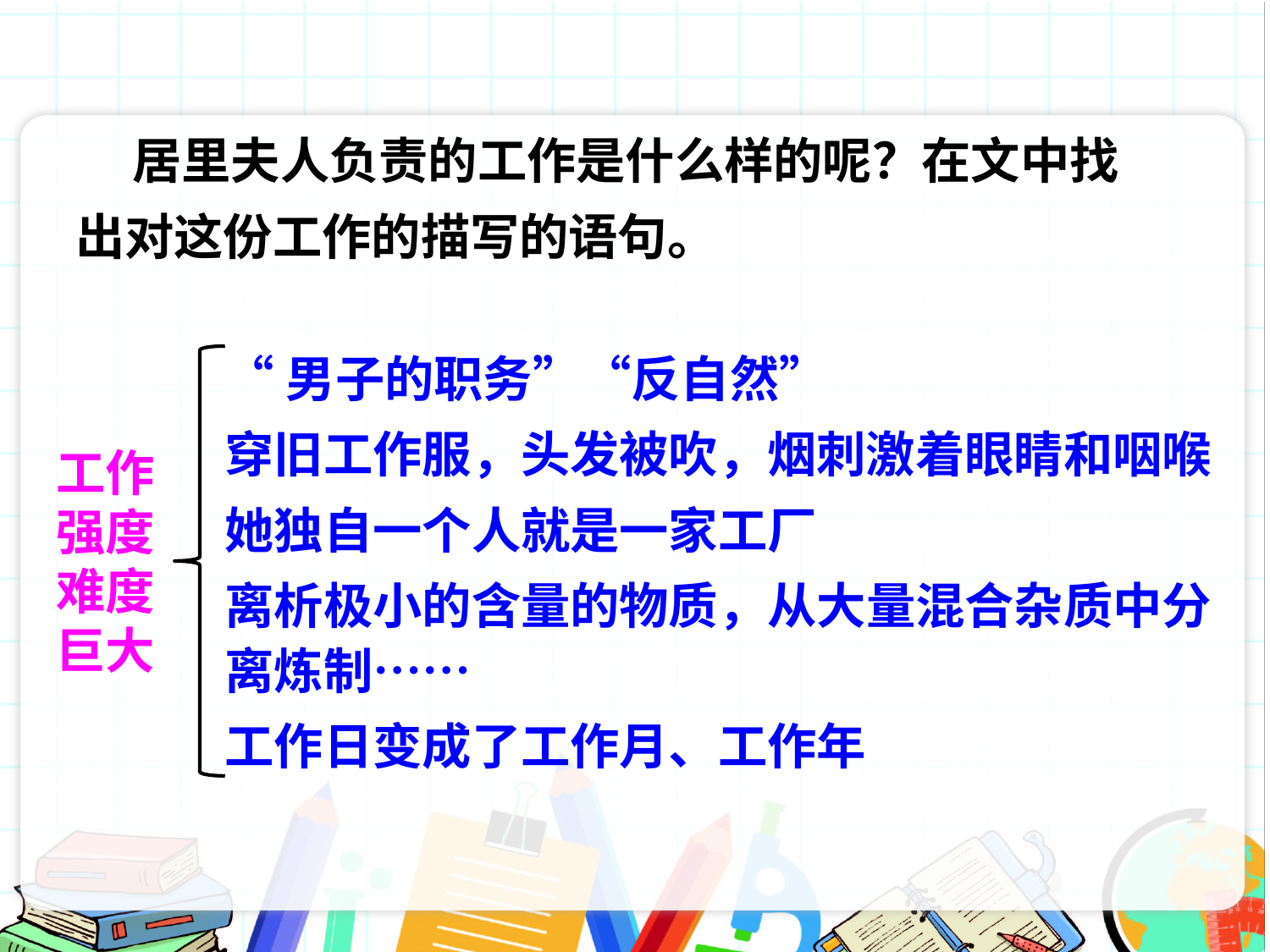

居里夫人负责的工作是什么样的呢？在文中找出对这份工作的描写的语句。
“男子的职务”“反自然”
穿旧工作服，头发被吹，烟刺激着眼睛和咽喉
她独自一个人就是一家工厂
离析极小的含量的物质，从大量混合杂质中分离炼制……
工作日变成了工作月、工作年

工作
强度
难度
巨大